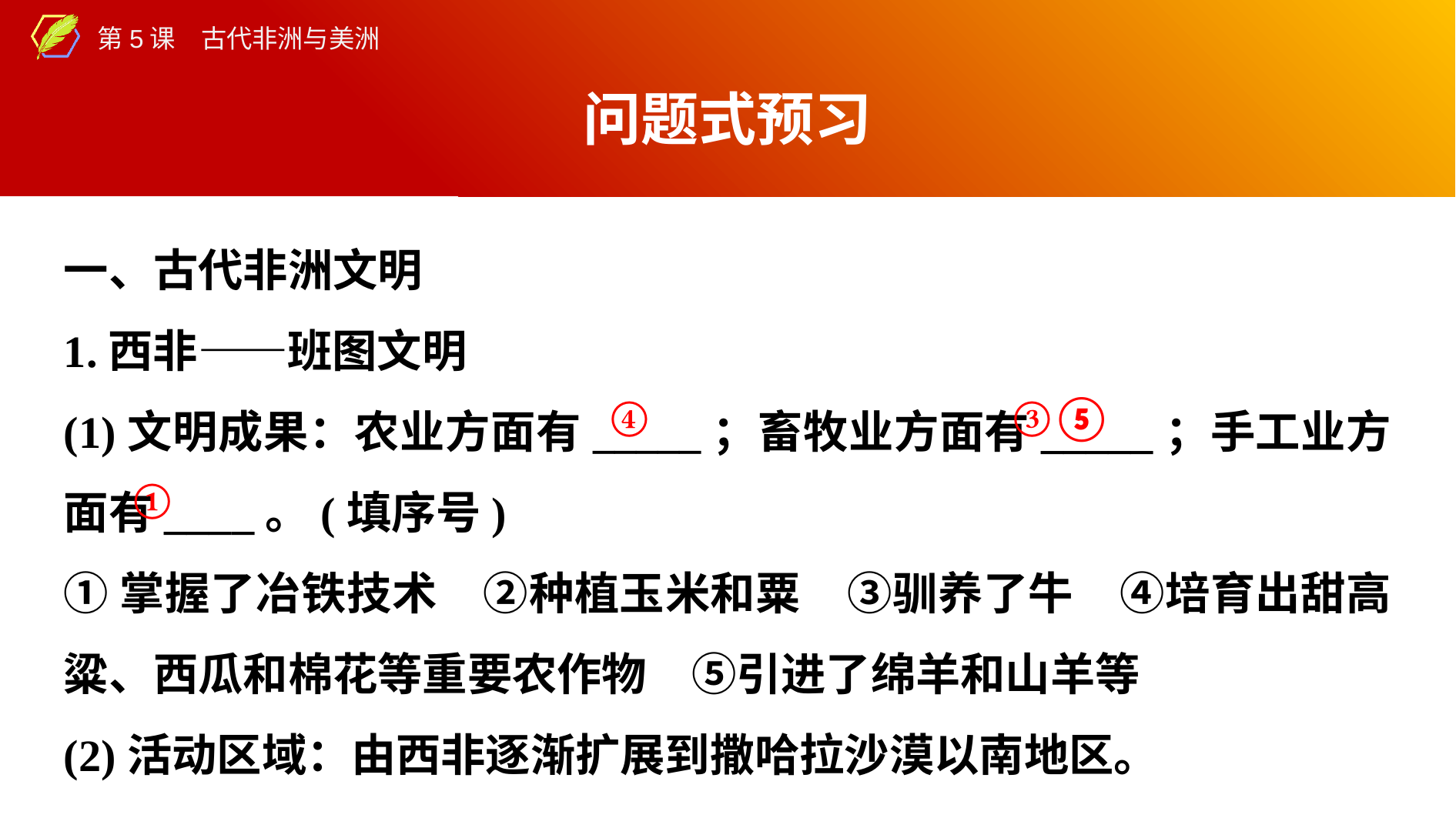

问题式预习
一、古代非洲文明
1.西非——班图文明
(1)文明成果：农业方面有_____；畜牧业方面有_____；手工业方面有____。(填序号)
①掌握了冶铁技术　②种植玉米和粟　③驯养了牛　④培育出甜高粱、西瓜和棉花等重要农作物　⑤引进了绵羊和山羊等
(2)活动区域：由西非逐渐扩展到撒哈拉沙漠以南地区。
④
③⑤
①